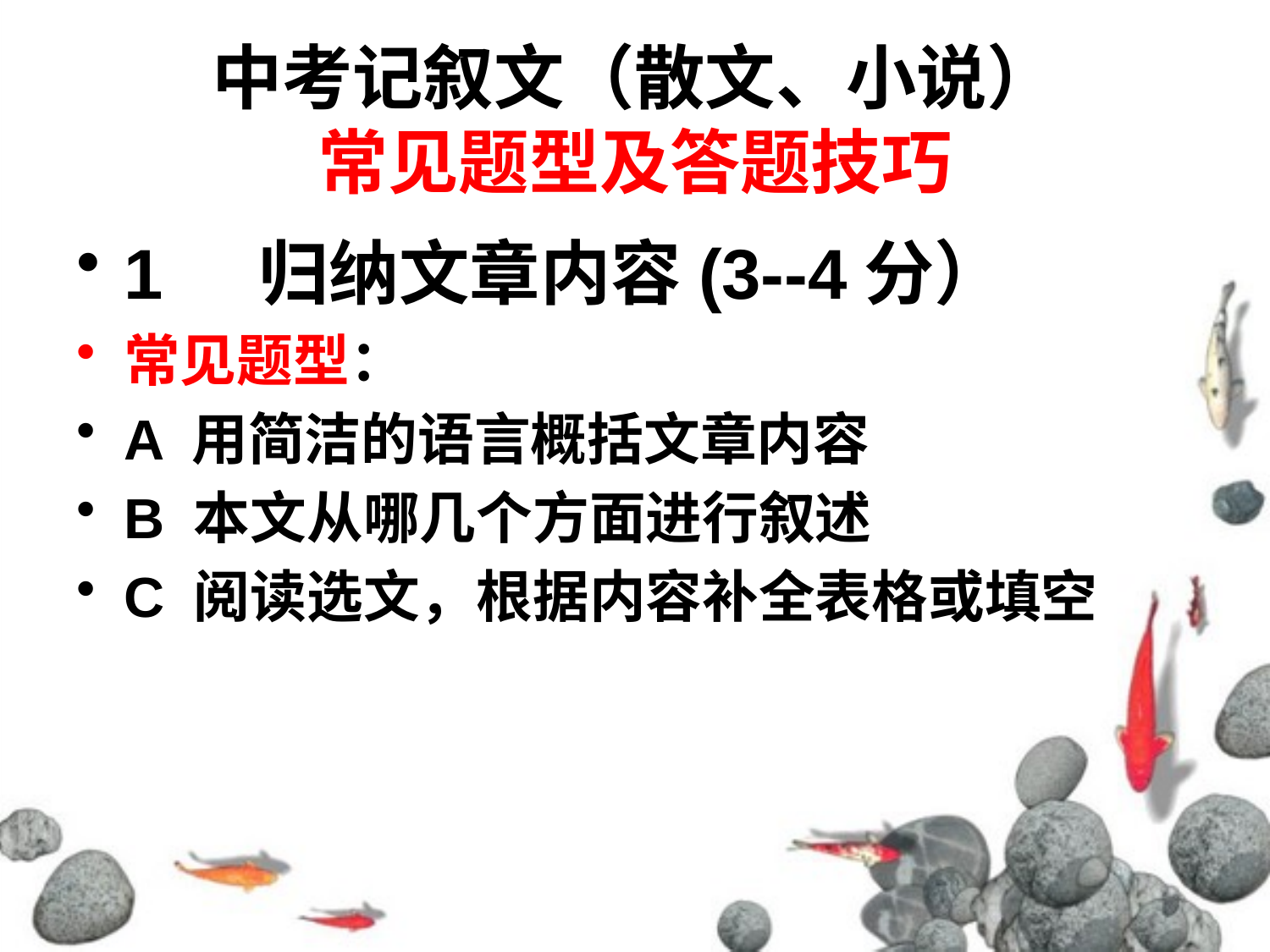

# 中考记叙文（散文、小说） 常见题型及答题技巧
1    归纳文章内容(3--4分）
常见题型：
A 用简洁的语言概括文章内容
B 本文从哪几个方面进行叙述
C 阅读选文，根据内容补全表格或填空